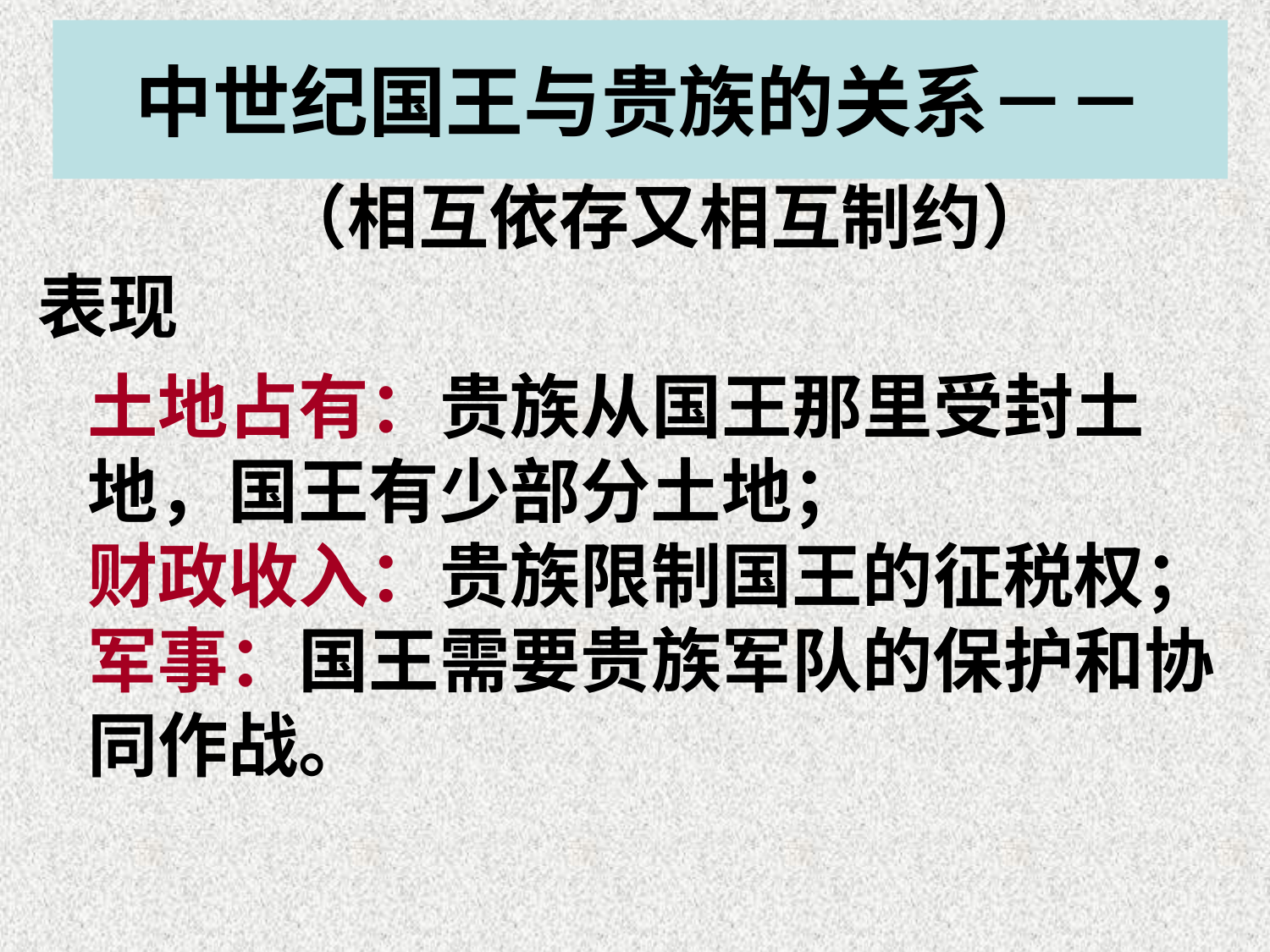

# 中世纪国王与贵族的关系－－
（相互依存又相互制约）
表现
土地占有：贵族从国王那里受封土地，国王有少部分土地；
财政收入：贵族限制国王的征税权；
军事：国王需要贵族军队的保护和协同作战。